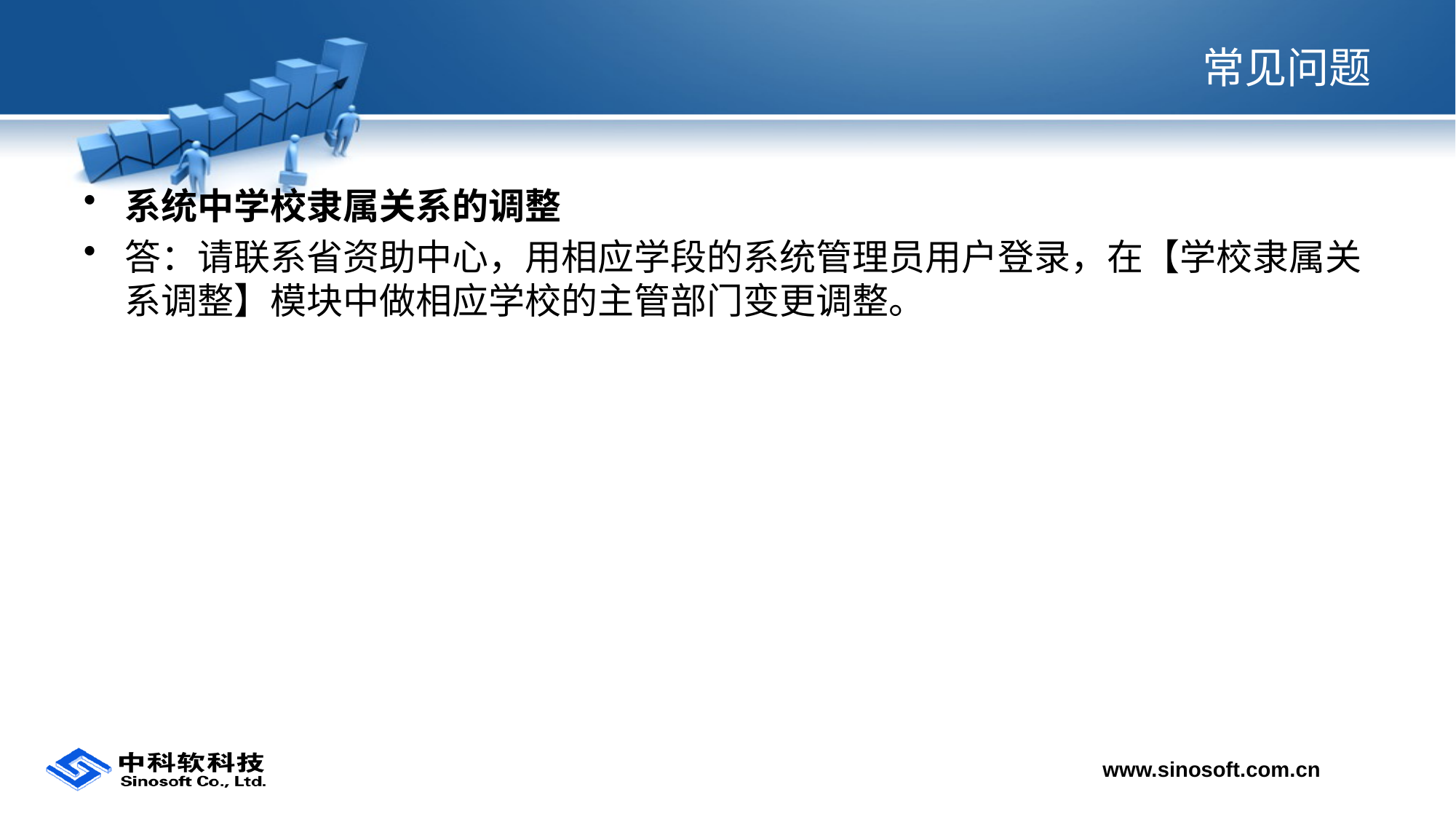

# 常见问题
系统中学校隶属关系的调整
答：请联系省资助中心，用相应学段的系统管理员用户登录，在【学校隶属关系调整】模块中做相应学校的主管部门变更调整。